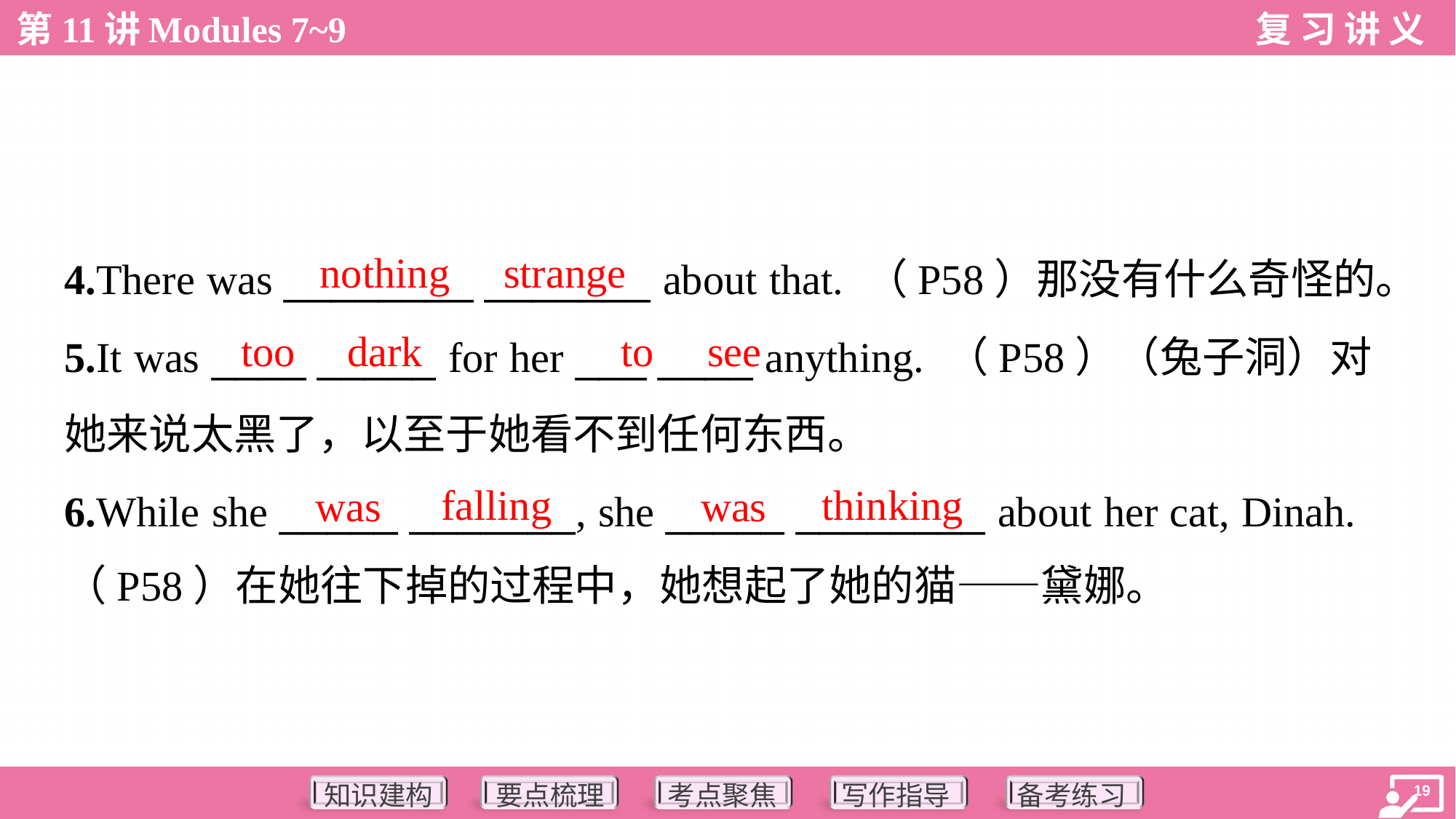

nothing
strange
4.There was ________ _______ about that. （P58）那没有什么奇怪的。
5.It was ____ _____ for her ___ ____ anything. （P58）（兔子洞）对
她来说太黑了，以至于她看不到任何东西。
6.While she _____ _______, she _____ ________ about her cat, Dinah.
（P58）在她往下掉的过程中，她想起了她的猫——黛娜。
too
dark
to
see
falling
thinking
was
was